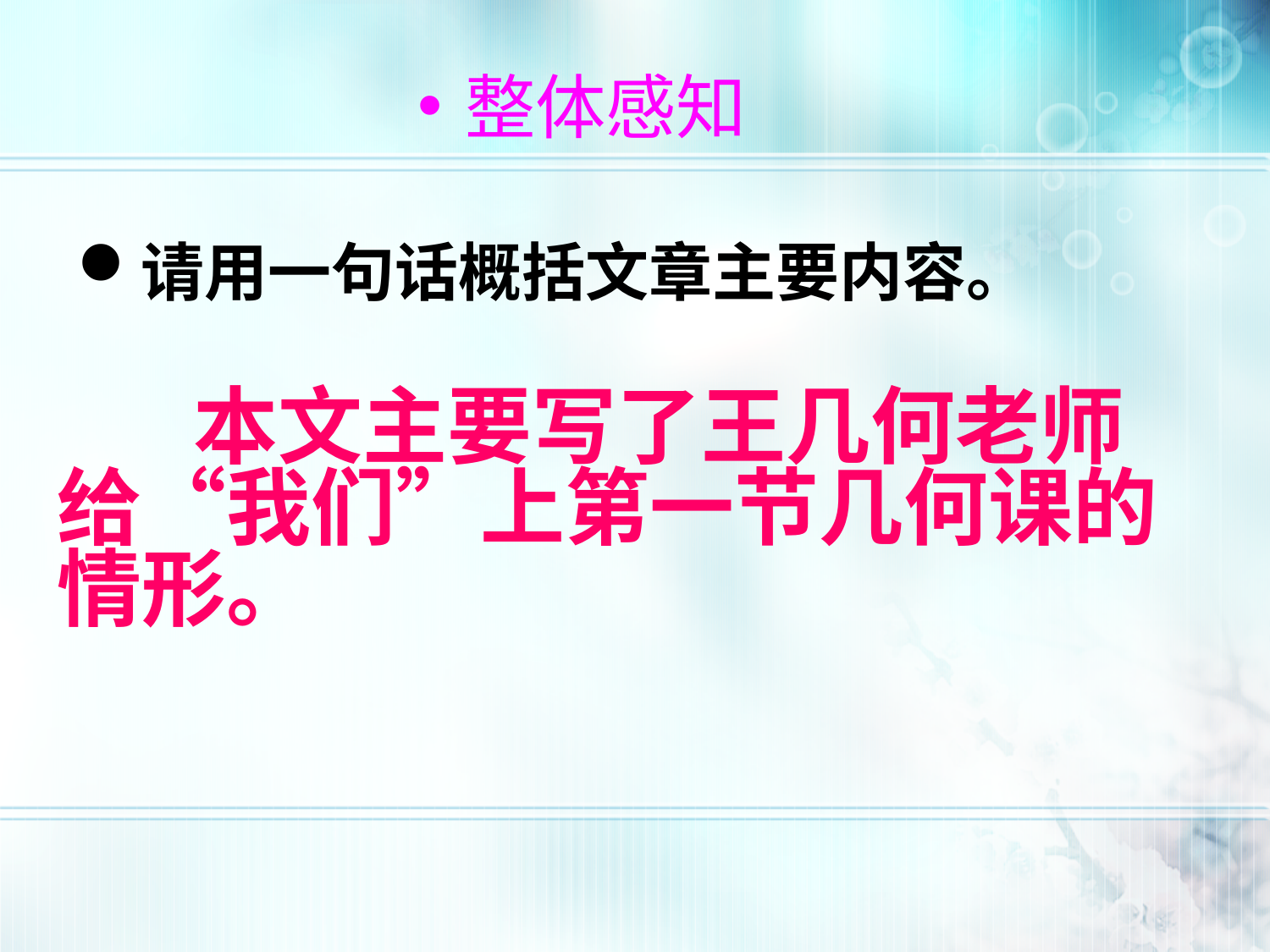

整体感知
请用一句话概括文章主要内容。
      本文主要写了王几何老师给“我们”上第一节几何课的情形。